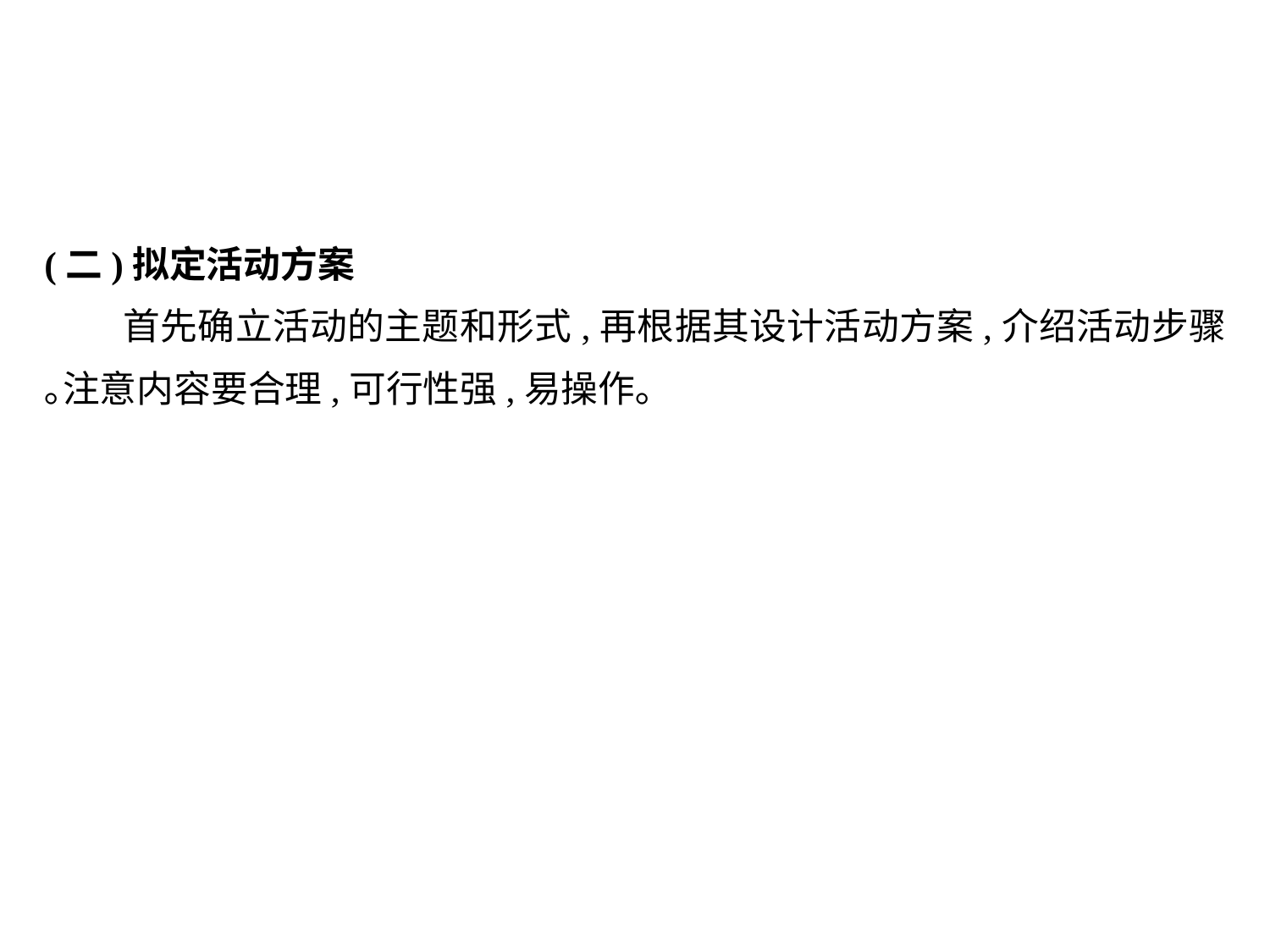

(二)拟定活动方案
        首先确立活动的主题和形式,再根据其设计活动方案,介绍活动步骤｡注意内容要合理,可行性强,易操作｡